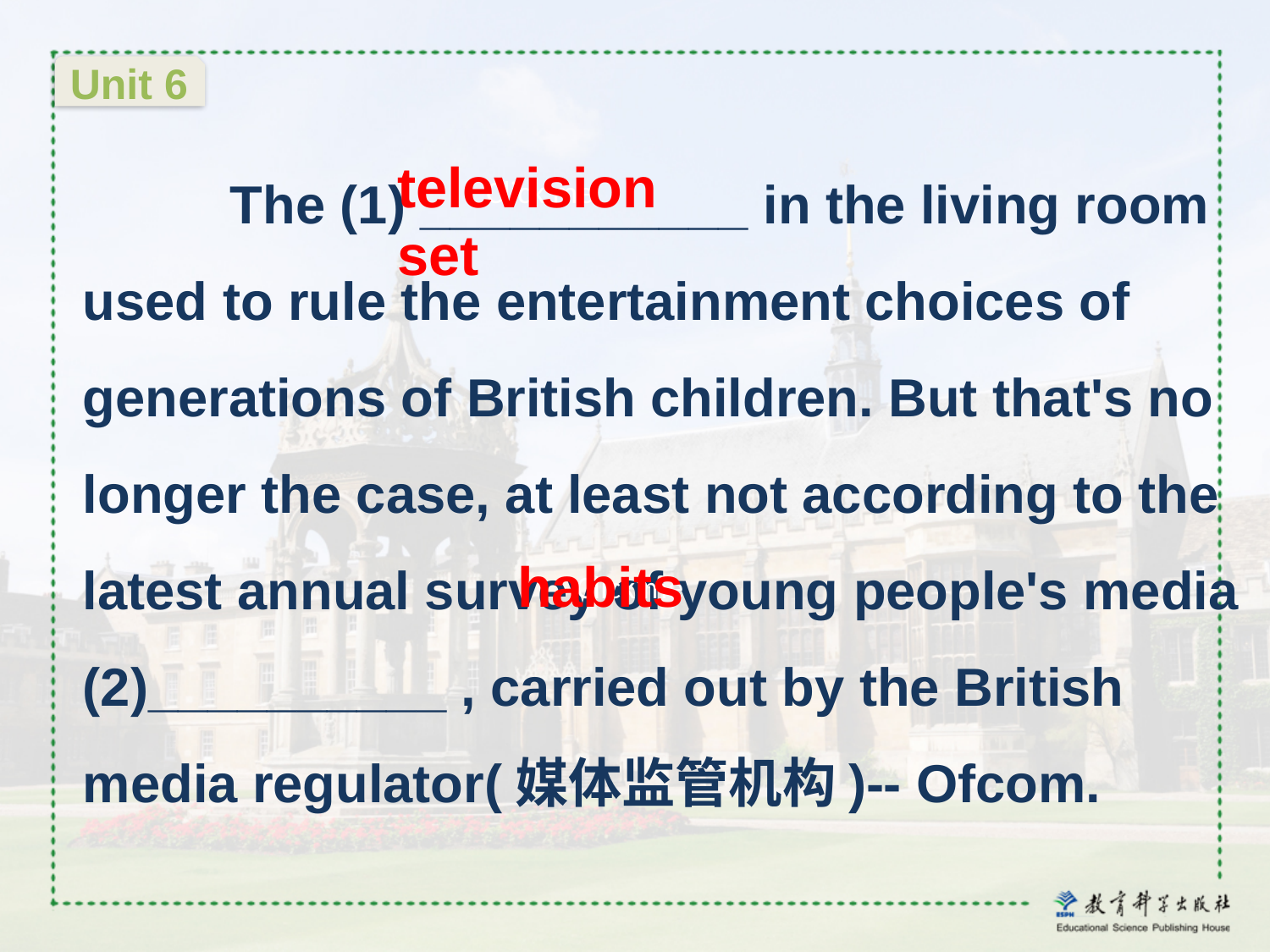

Unit 6
             The (1) ___________ in the living room used to rule the entertainment choices of generations of British children. But that's no longer the case, at least not according to the latest annual survey of young people's media (2)__________ , carried out by the British media regulator(媒体监管机构)-- Ofcom.

television set
Click me
habits
Click me